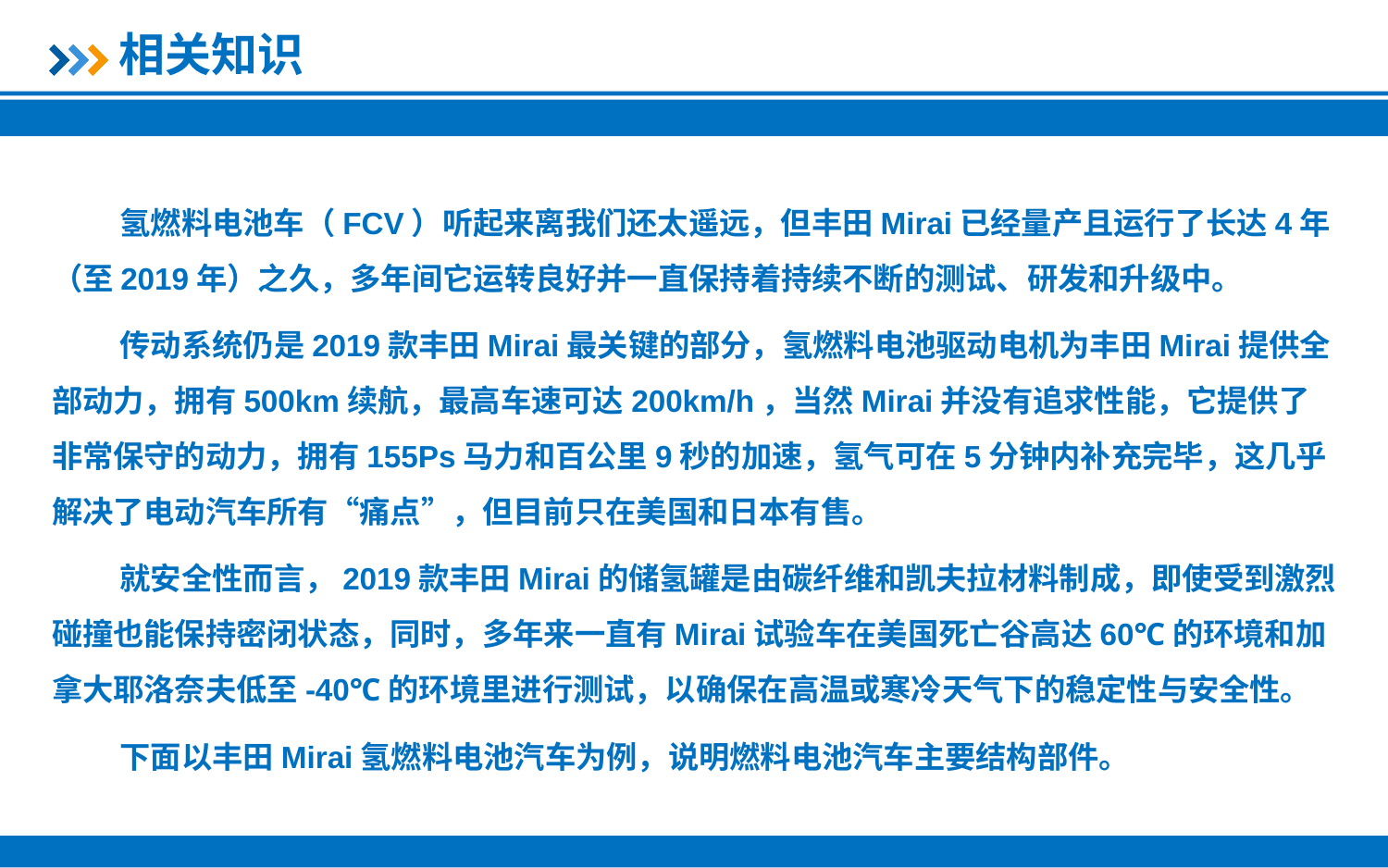

相关知识
氢燃料电池车（FCV）听起来离我们还太遥远，但丰田Mirai已经量产且运行了长达4年（至2019年）之久，多年间它运转良好并一直保持着持续不断的测试、研发和升级中。
传动系统仍是2019款丰田Mirai最关键的部分，氢燃料电池驱动电机为丰田Mirai提供全部动力，拥有500km续航，最高车速可达200km/h，当然Mirai并没有追求性能，它提供了非常保守的动力，拥有155Ps马力和百公里9秒的加速，氢气可在5分钟内补充完毕，这几乎解决了电动汽车所有“痛点”，但目前只在美国和日本有售。
就安全性而言，2019款丰田Mirai的储氢罐是由碳纤维和凯夫拉材料制成，即使受到激烈碰撞也能保持密闭状态，同时，多年来一直有Mirai试验车在美国死亡谷高达60℃的环境和加拿大耶洛奈夫低至-40℃的环境里进行测试，以确保在高温或寒冷天气下的稳定性与安全性。
下面以丰田Mirai氢燃料电池汽车为例，说明燃料电池汽车主要结构部件。